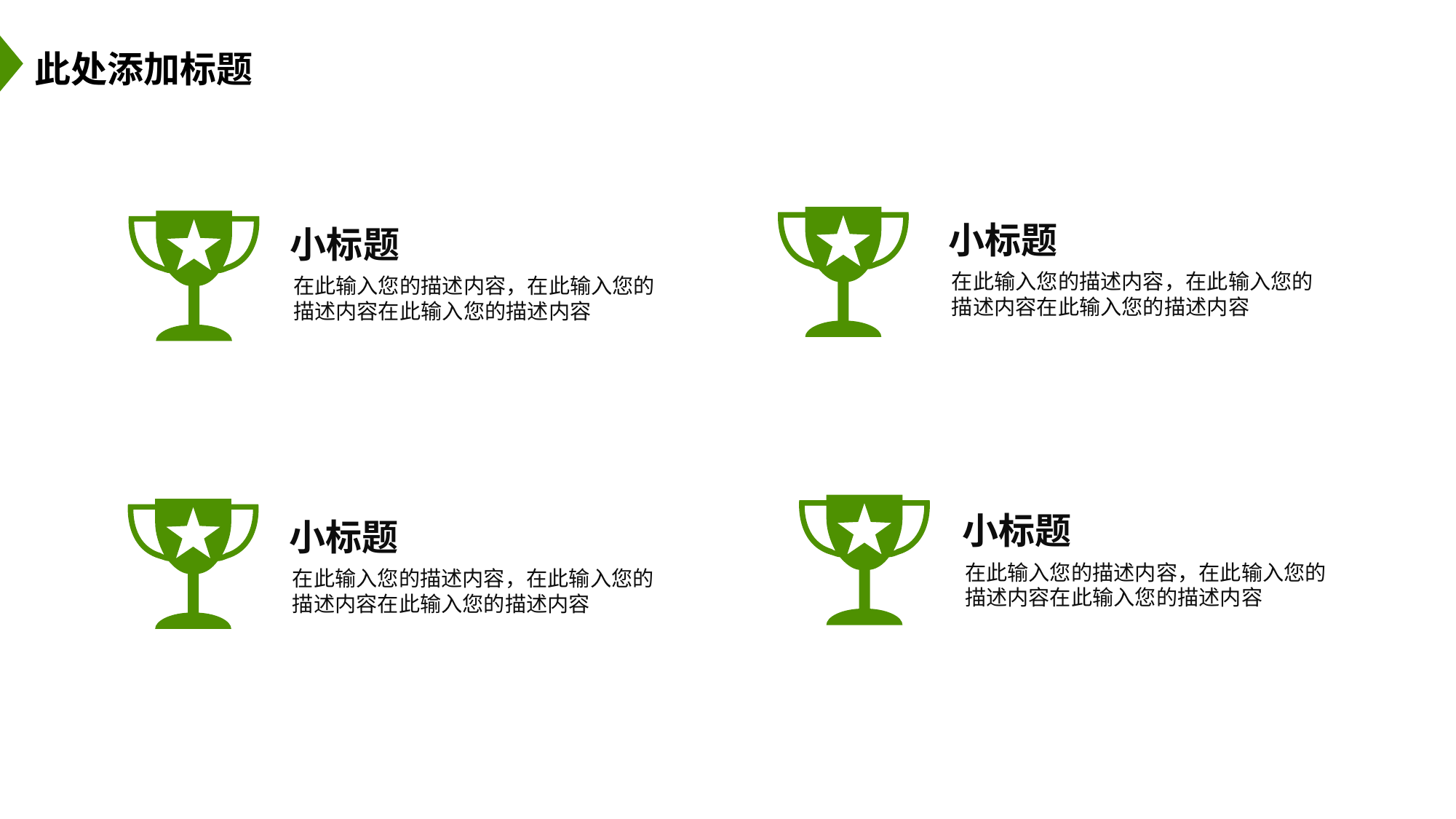

此处添加标题

小标题
小标题
在此输入您的描述内容，在此输入您的描述内容在此输入您的描述内容
在此输入您的描述内容，在此输入您的描述内容在此输入您的描述内容

小标题
小标题
在此输入您的描述内容，在此输入您的描述内容在此输入您的描述内容
在此输入您的描述内容，在此输入您的描述内容在此输入您的描述内容